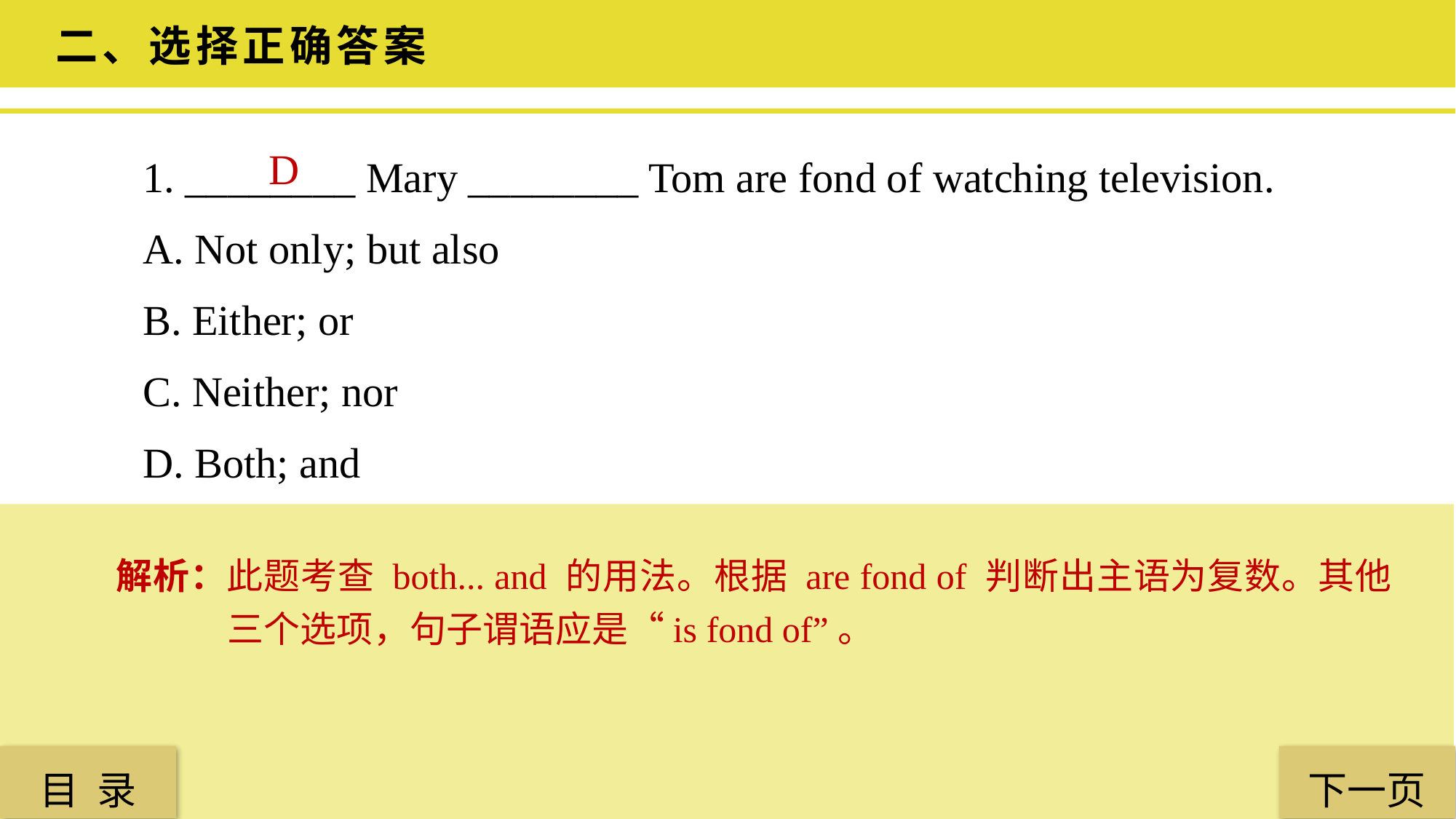

二、选择正确答案
1. ________ Mary ________ Tom are fond of watching television.
A. Not only; but also
B. Either; or
C. Neither; nor
D. Both; and
D
解析：此题考查 both... and 的用法。根据 are fond of 判断出主语为复数。其他三个选项，句子谓语应是“is fond of”。